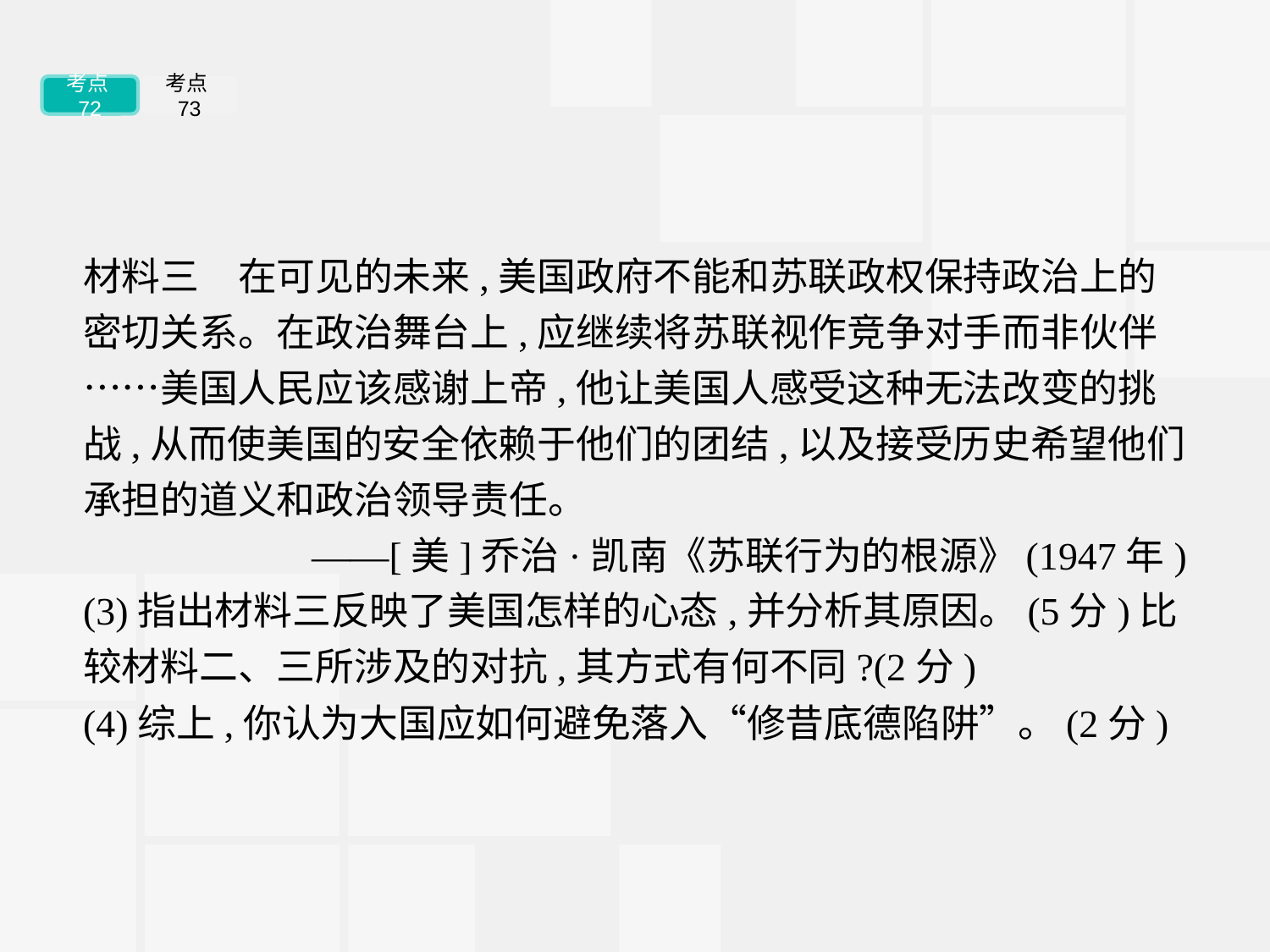

考点72
考点73
材料三　在可见的未来,美国政府不能和苏联政权保持政治上的密切关系。在政治舞台上,应继续将苏联视作竞争对手而非伙伴……美国人民应该感谢上帝,他让美国人感受这种无法改变的挑战,从而使美国的安全依赖于他们的团结,以及接受历史希望他们承担的道义和政治领导责任。
——[美]乔治·凯南《苏联行为的根源》(1947年)
(3)指出材料三反映了美国怎样的心态,并分析其原因。(5分)比较材料二、三所涉及的对抗,其方式有何不同?(2分)
(4)综上,你认为大国应如何避免落入“修昔底德陷阱”。(2分)